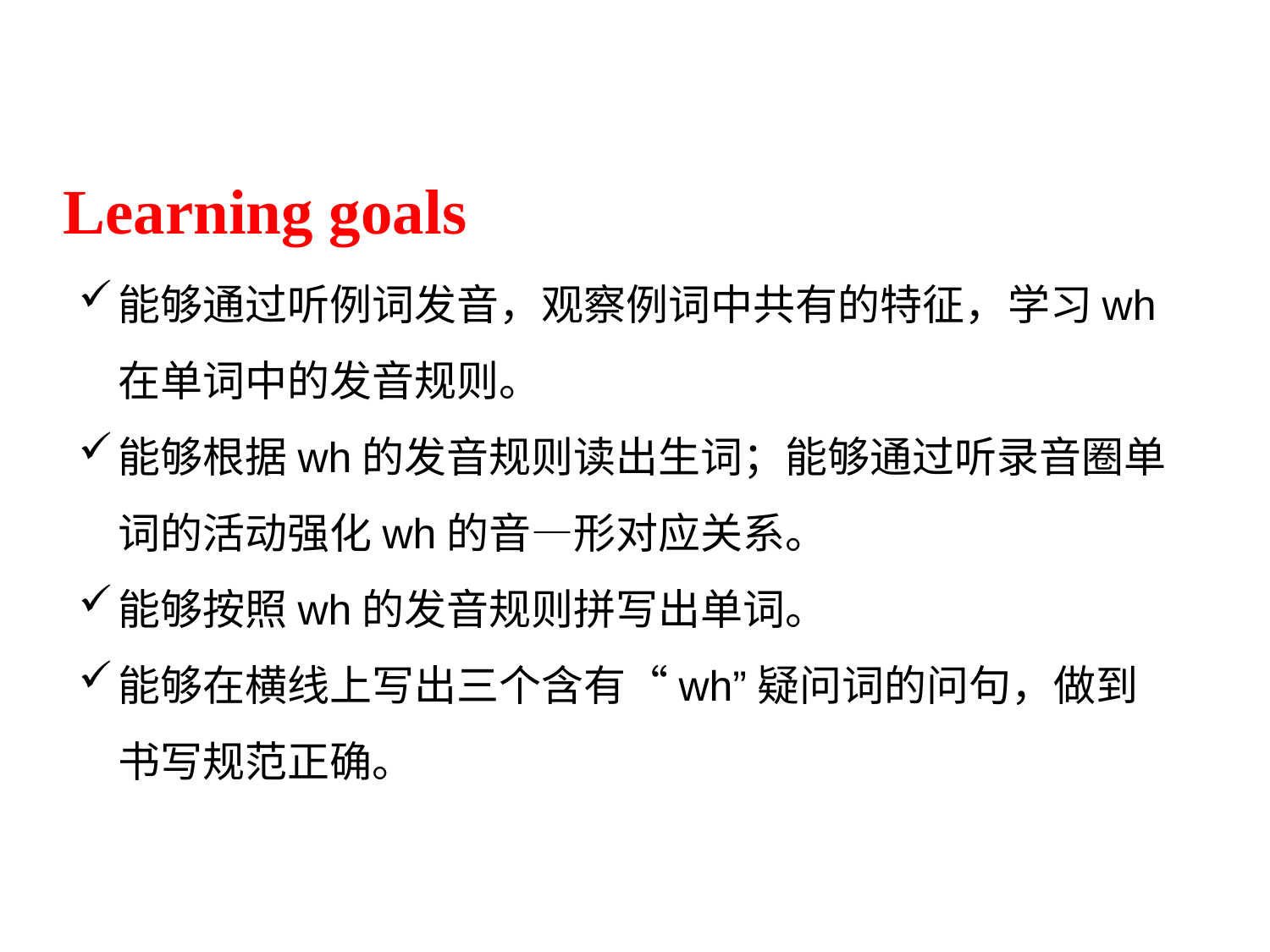

Learning goals
能够通过听例词发音，观察例词中共有的特征，学习wh在单词中的发音规则。
能够根据wh的发音规则读出生词；能够通过听录音圈单词的活动强化wh的音—形对应关系。
能够按照wh的发音规则拼写出单词。
能够在横线上写出三个含有“wh”疑问词的问句，做到  书写规范正确。